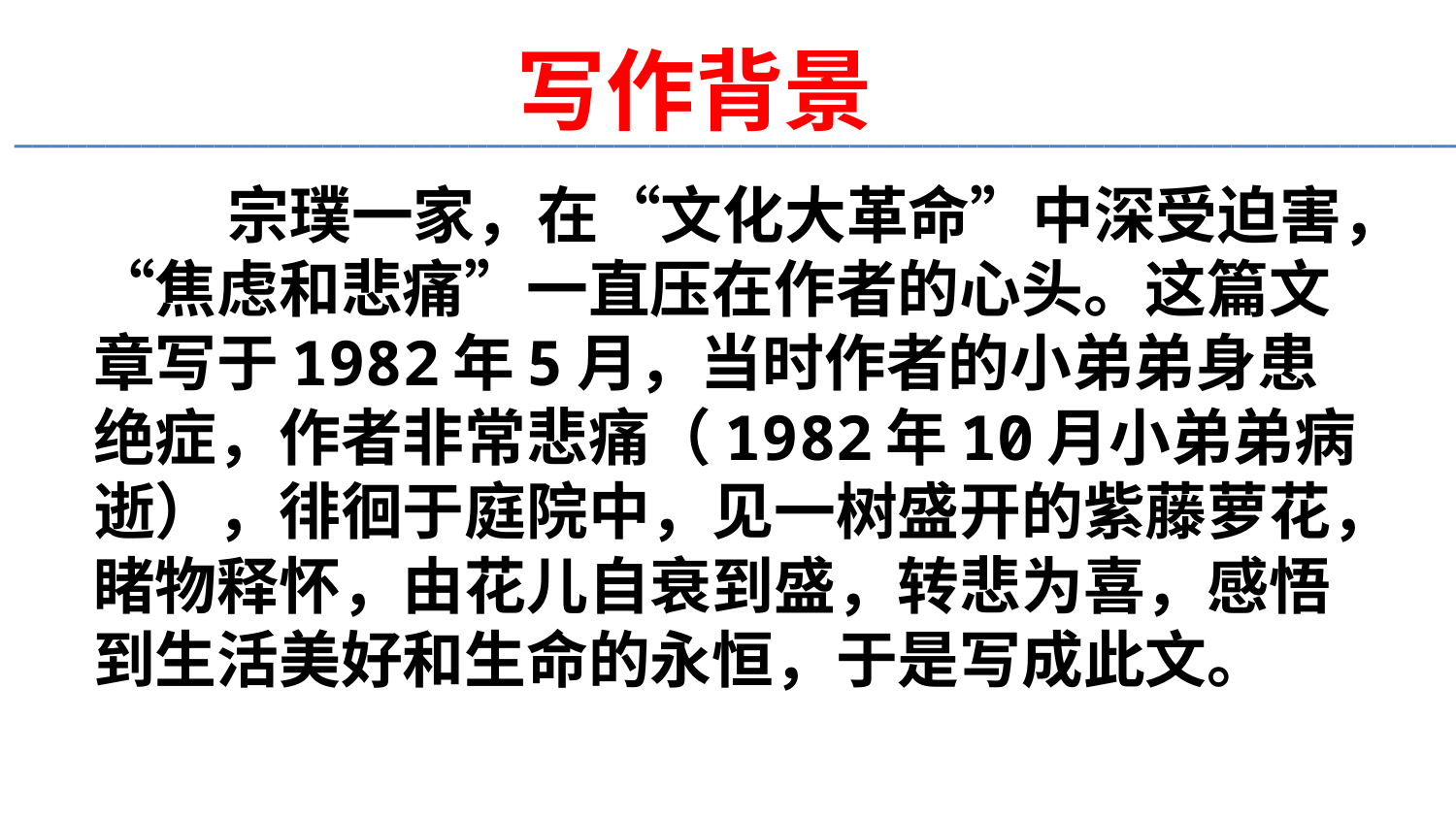

# 写作背景
________________________________________________________________________________
              宗璞一家，在“文化大革命”中深受迫害，“焦虑和悲痛”一直压在作者的心头。这篇文章写于1982年5月，当时作者的小弟弟身患绝症，作者非常悲痛（1982年10月小弟弟病逝），徘徊于庭院中，见一树盛开的紫藤萝花，睹物释怀，由花儿自衰到盛，转悲为喜，感悟到生活美好和生命的永恒，于是写成此文。